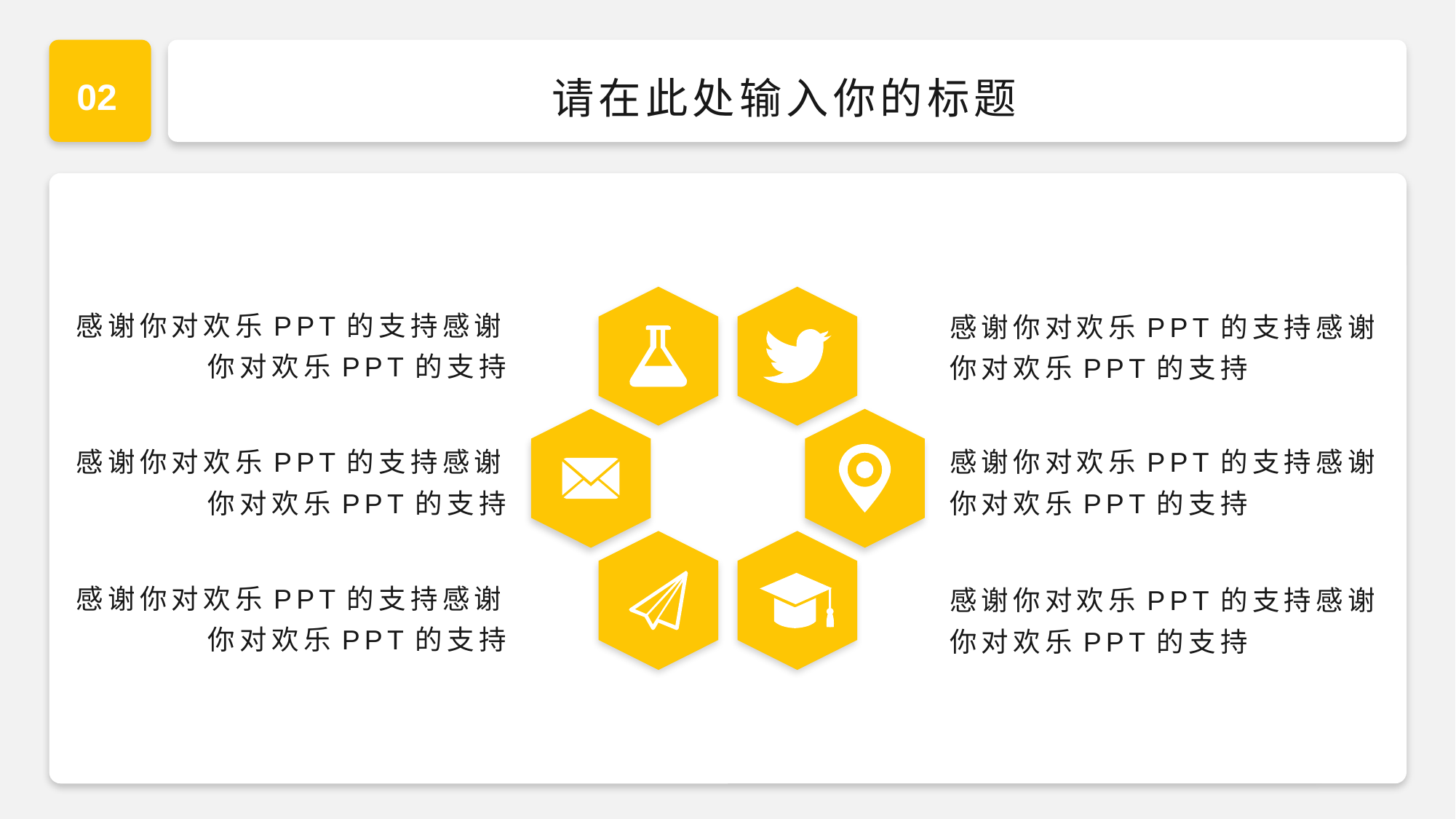

02

请在此处输入你的标题

感谢你对欢乐PPT的支持感谢你对欢乐PPT的支持
感谢你对欢乐PPT的支持感谢你对欢乐PPT的支持

感谢你对欢乐PPT的支持感谢你对欢乐PPT的支持
感谢你对欢乐PPT的支持感谢你对欢乐PPT的支持

感谢你对欢乐PPT的支持感谢你对欢乐PPT的支持
感谢你对欢乐PPT的支持感谢你对欢乐PPT的支持